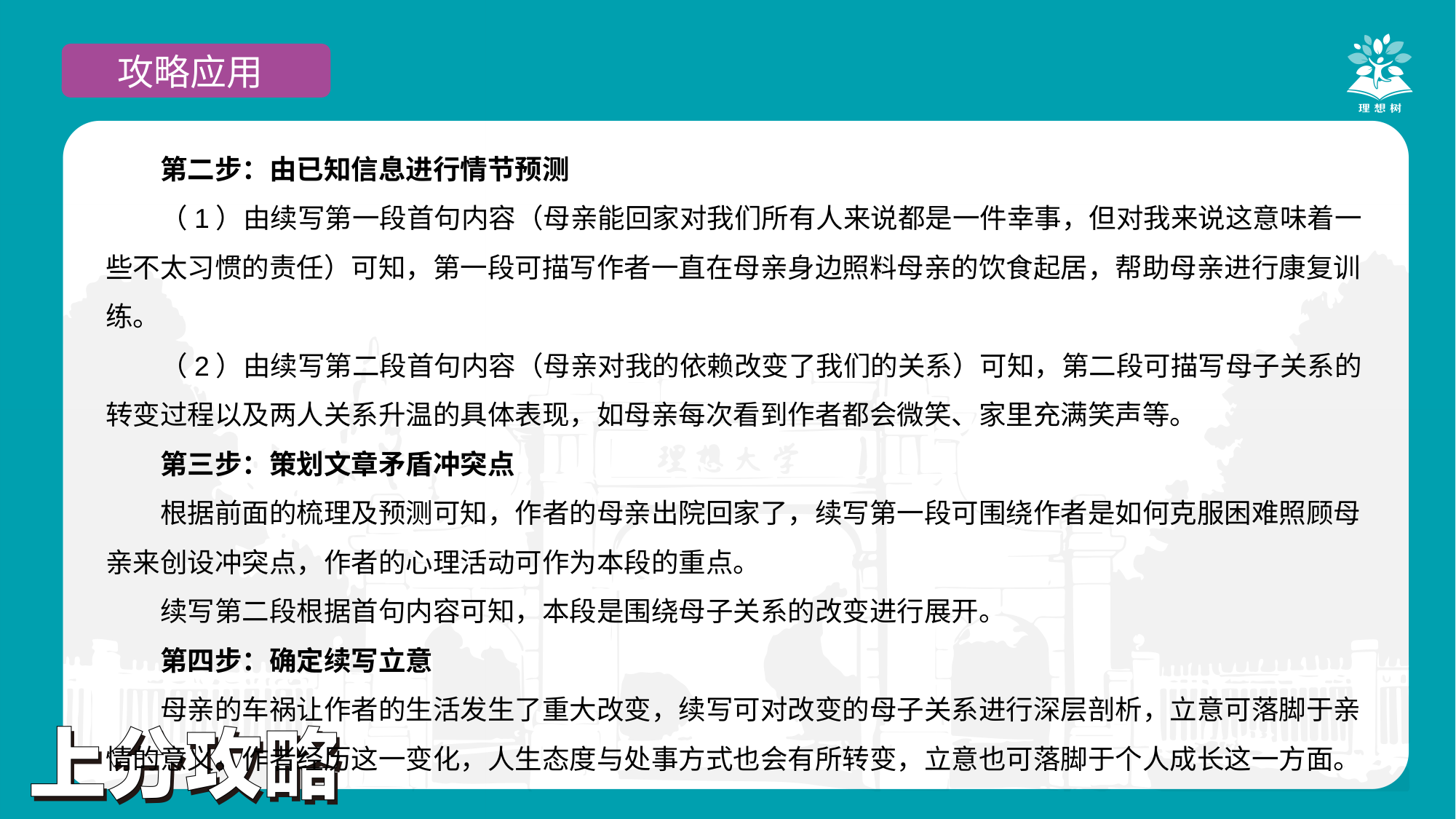

攻略应用
第二步：由已知信息进行情节预测
（1）由续写第一段首句内容（母亲能回家对我们所有人来说都是一件幸事，但对我来说这意味着一些不太习惯的责任）可知，第一段可描写作者一直在母亲身边照料母亲的饮食起居，帮助母亲进行康复训练。
（2）由续写第二段首句内容（母亲对我的依赖改变了我们的关系）可知，第二段可描写母子关系的转变过程以及两人关系升温的具体表现，如母亲每次看到作者都会微笑、家里充满笑声等。
第三步：策划文章矛盾冲突点
根据前面的梳理及预测可知，作者的母亲出院回家了，续写第一段可围绕作者是如何克服困难照顾母亲来创设冲突点，作者的心理活动可作为本段的重点。
续写第二段根据首句内容可知，本段是围绕母子关系的改变进行展开。
第四步：确定续写立意
母亲的车祸让作者的生活发生了重大改变，续写可对改变的母子关系进行深层剖析，立意可落脚于亲情的意义。作者经历这一变化，人生态度与处事方式也会有所转变，立意也可落脚于个人成长这一方面。